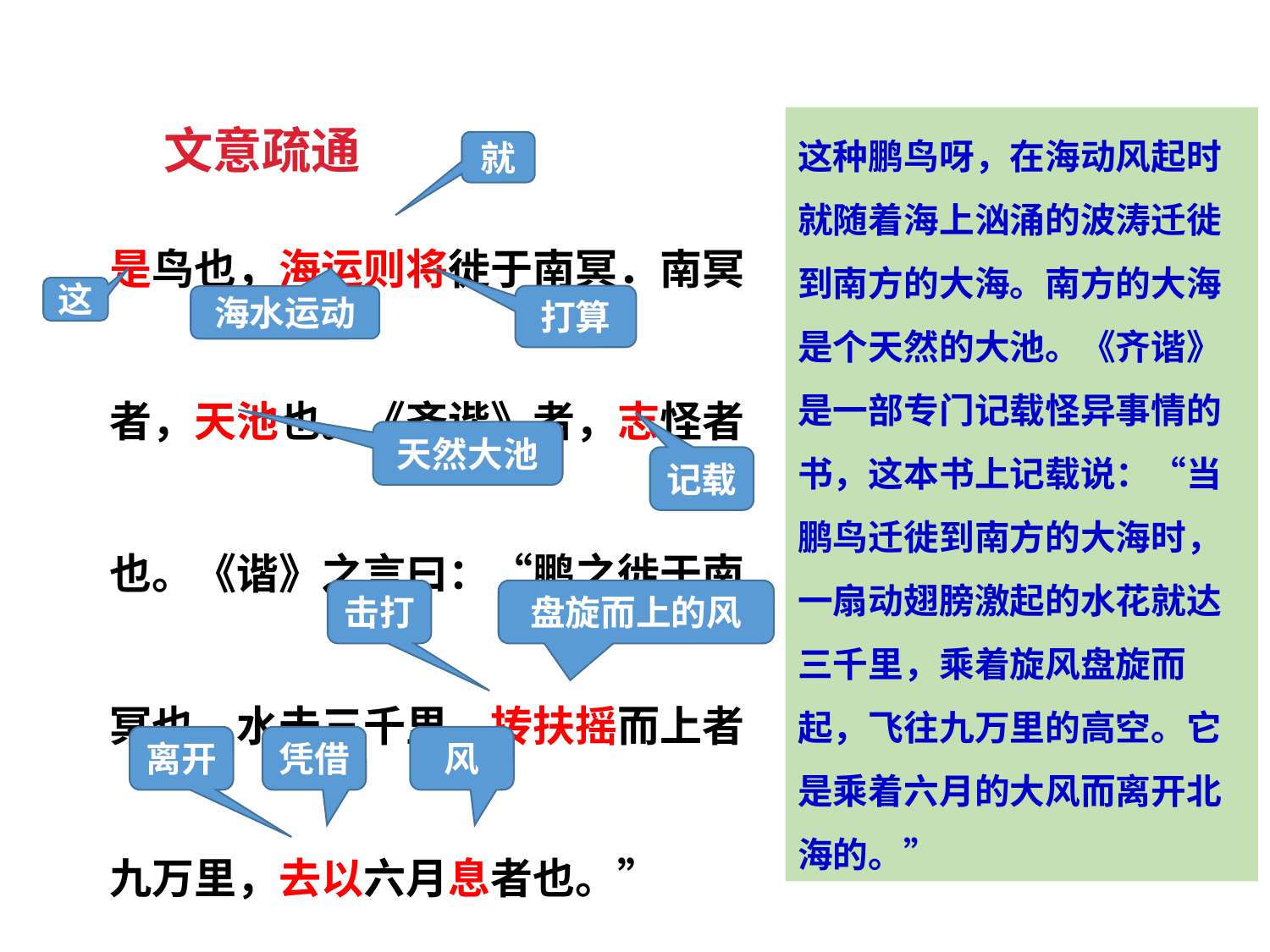

这种鹏鸟呀，在海动风起时就随着海上汹涌的波涛迁徙到南方的大海。南方的大海是个天然的大池。《齐谐》是一部专门记载怪异事情的书，这本书上记载说：“当鹏鸟迁徙到南方的大海时，一扇动翅膀激起的水花就达三千里，乘着旋风盘旋而起，飞往九万里的高空。它是乘着六月的大风而离开北海的。”
文意疏通
就
是鸟也，海运则将徙于南冥．南冥者，天池也。《齐谐》者，志怪者也。《谐》之言曰：“鹏之徙于南冥也，水击三千里，抟扶摇而上者九万里，去以六月息者也。”
这
打算
海水运动
天然大池
记载
击打
盘旋而上的风
离开
凭借
风